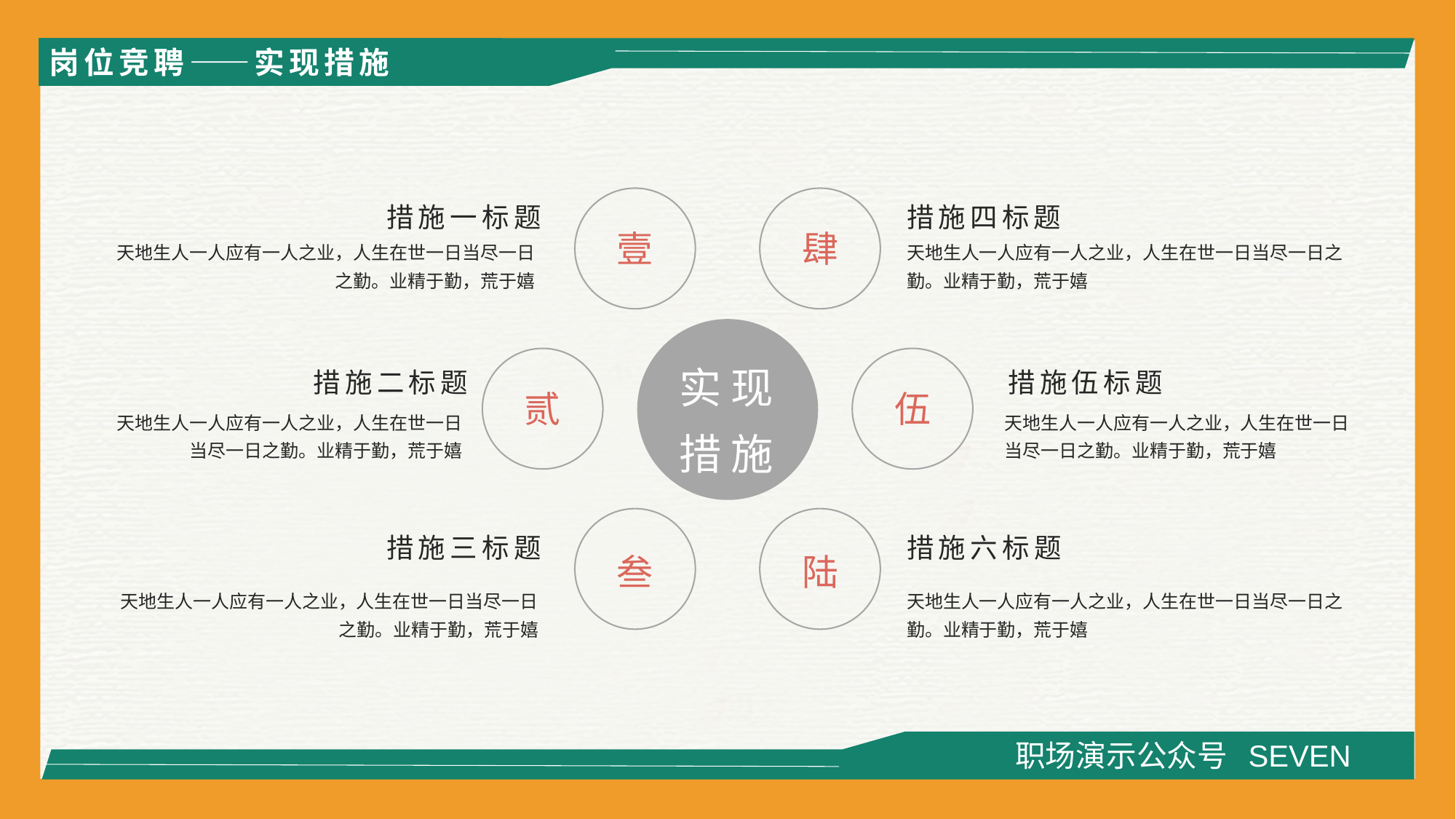

岗位竞聘——实现措施

壹

肆
措施一标题
天地生人一人应有一人之业，人生在世一日当尽一日之勤。业精于勤，荒于嬉
措施四标题
天地生人一人应有一人之业，人生在世一日当尽一日之勤。业精于勤，荒于嬉

实 现措 施

贰

伍
措施二标题
天地生人一人应有一人之业，人生在世一日当尽一日之勤。业精于勤，荒于嬉
措施伍标题
天地生人一人应有一人之业，人生在世一日当尽一日之勤。业精于勤，荒于嬉

叁

陆
措施三标题
天地生人一人应有一人之业，人生在世一日当尽一日之勤。业精于勤，荒于嬉
措施六标题
天地生人一人应有一人之业，人生在世一日当尽一日之勤。业精于勤，荒于嬉
职场演示公众号  SEVEN